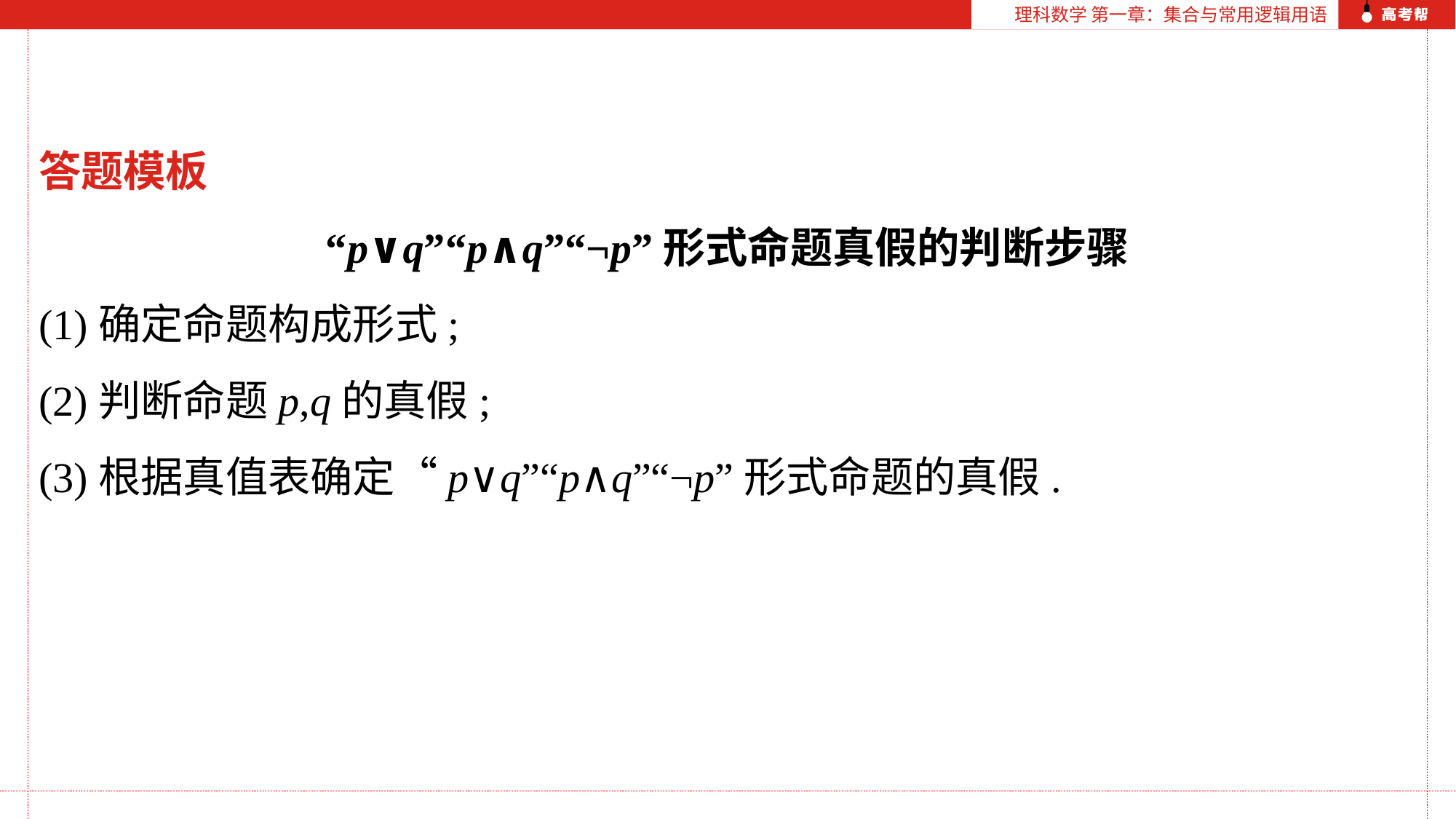

理科数学 第一章：集合与常用逻辑用语

答题模板
“p∨q”“p∧q”“¬p”形式命题真假的判断步骤
(1)确定命题构成形式;
(2)判断命题p,q的真假;
(3)根据真值表确定“p∨q”“p∧q”“¬p”形式命题的真假.